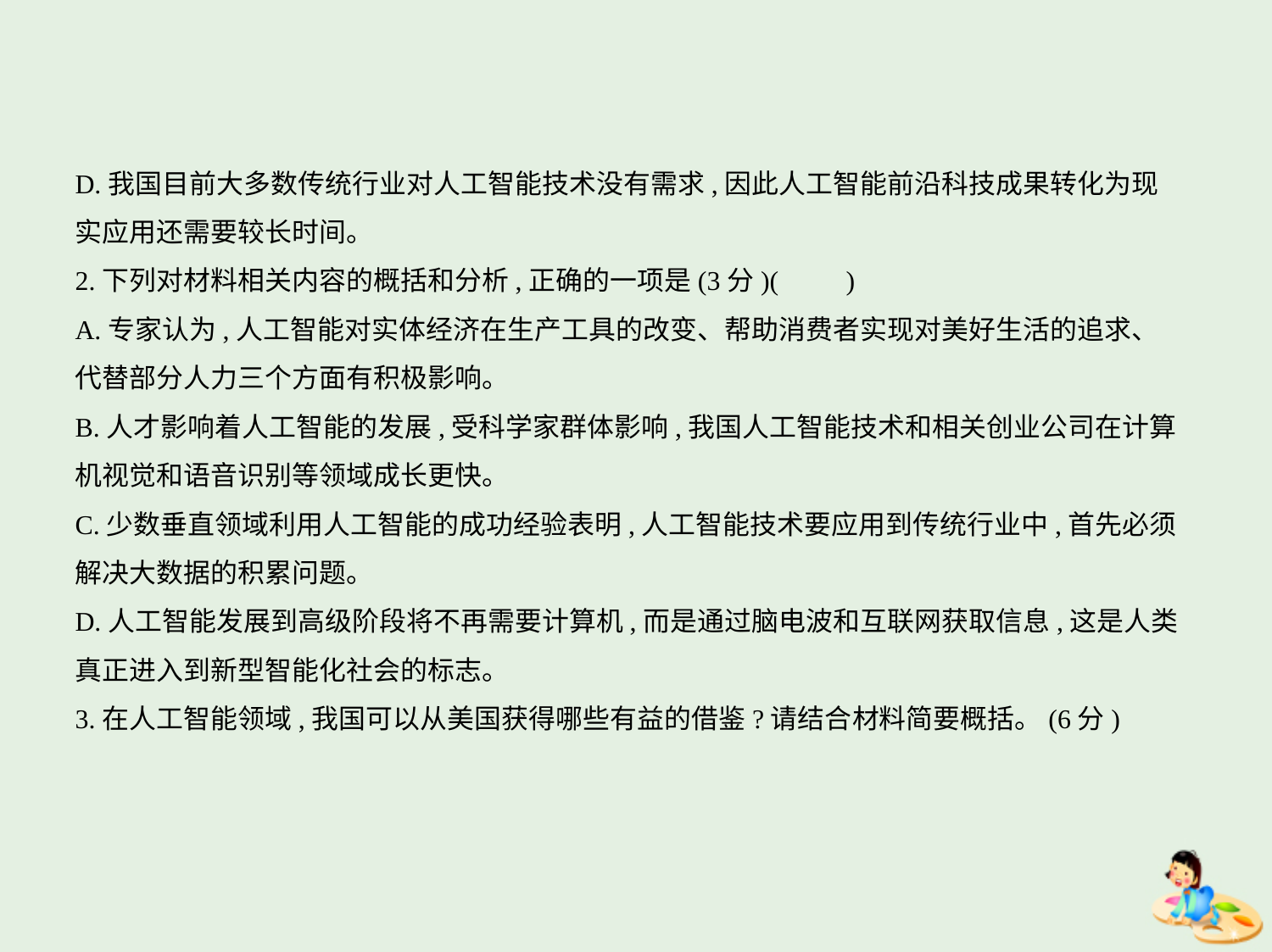

D.我国目前大多数传统行业对人工智能技术没有需求,因此人工智能前沿科技成果转化为现
实应用还需要较长时间。
2.下列对材料相关内容的概括和分析,正确的一项是(3分)(　　)
A.专家认为,人工智能对实体经济在生产工具的改变、帮助消费者实现对美好生活的追求、
代替部分人力三个方面有积极影响。
B.人才影响着人工智能的发展,受科学家群体影响,我国人工智能技术和相关创业公司在计算
机视觉和语音识别等领域成长更快。
C.少数垂直领域利用人工智能的成功经验表明,人工智能技术要应用到传统行业中,首先必须
解决大数据的积累问题。
D.人工智能发展到高级阶段将不再需要计算机,而是通过脑电波和互联网获取信息,这是人类
真正进入到新型智能化社会的标志。
3.在人工智能领域,我国可以从美国获得哪些有益的借鉴?请结合材料简要概括。(6分)